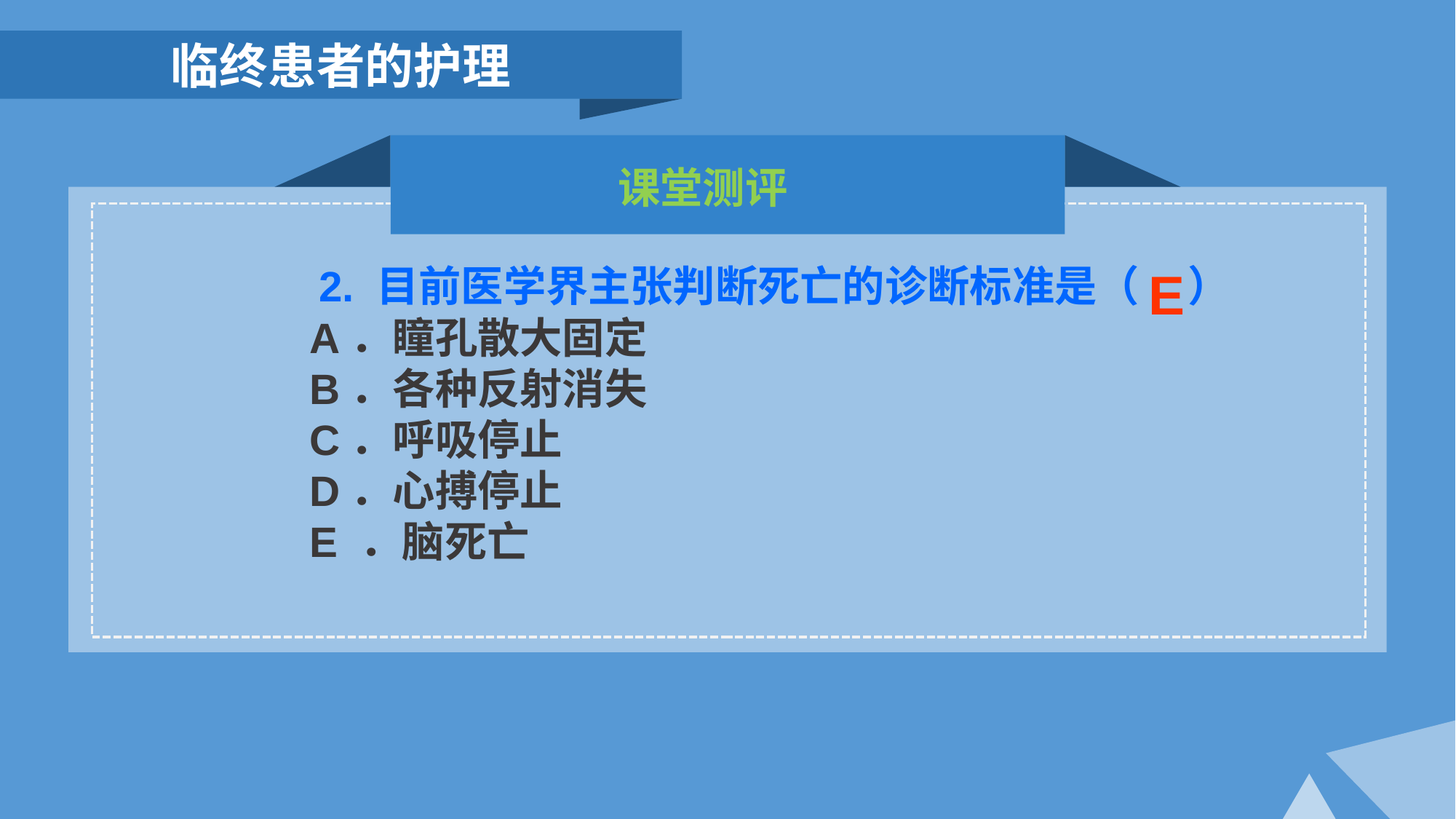

临终患者的护理

            课堂测评

2. 目前医学界主张判断死亡的诊断标准是（　）
A．瞳孔散大固定
B．各种反射消失
C．呼吸停止
D．心搏停止
E ．脑死亡
E